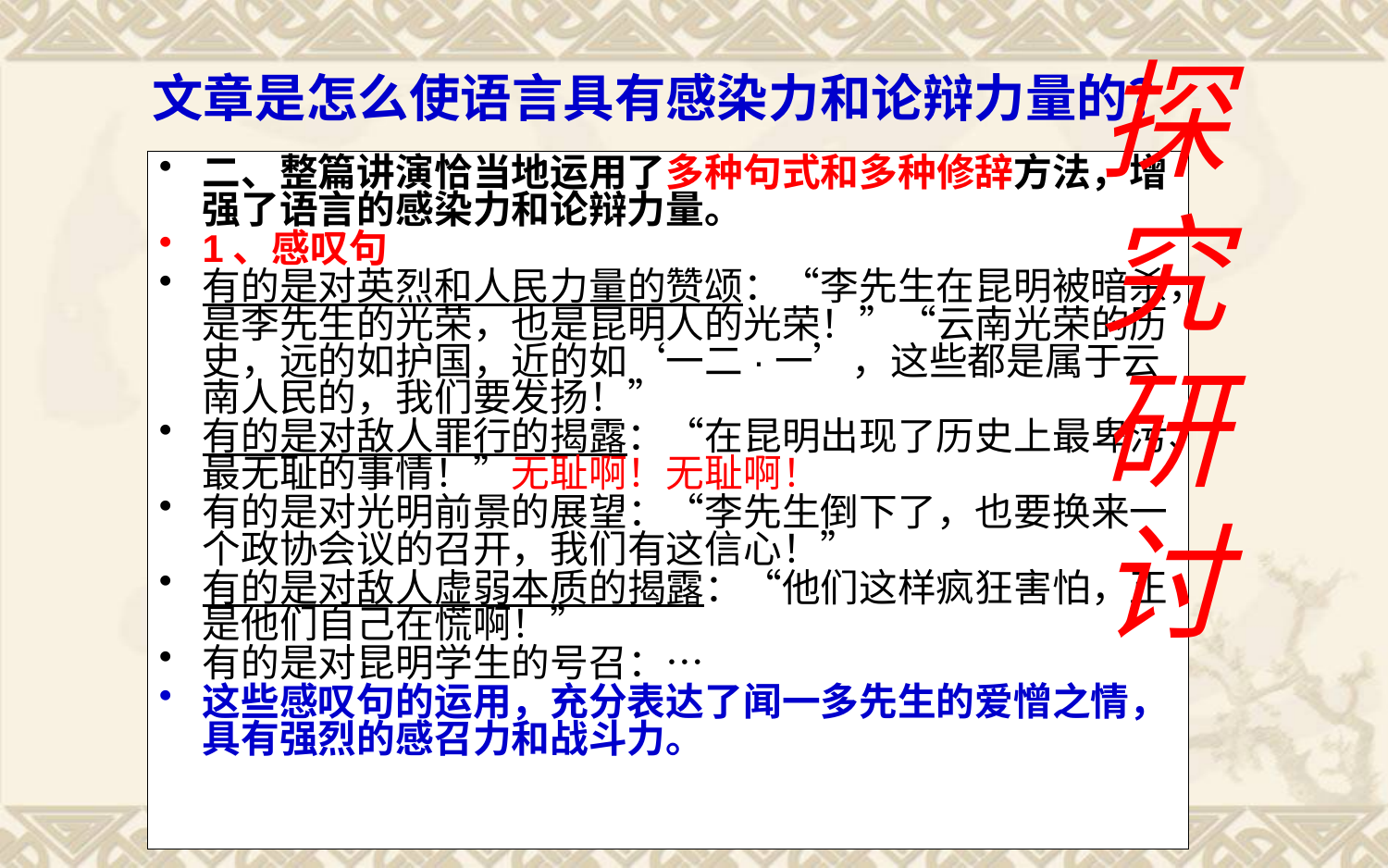

探究研讨
# 文章是怎么使语言具有感染力和论辩力量的？
二、整篇讲演恰当地运用了多种句式和多种修辞方法，增强了语言的感染力和论辩力量。
1、感叹句
有的是对英烈和人民力量的赞颂：“李先生在昆明被暗杀，是李先生的光荣，也是昆明人的光荣！”“云南光荣的历史，远的如护国，近的如‘一二·一’，这些都是属于云南人民的，我们要发扬！”
有的是对敌人罪行的揭露：“在昆明出现了历史上最卑污、最无耻的事情！”无耻啊！无耻啊！
有的是对光明前景的展望：“李先生倒下了，也要换来一个政协会议的召开，我们有这信心！”
有的是对敌人虚弱本质的揭露：“他们这样疯狂害怕，正是他们自己在慌啊！”
有的是对昆明学生的号召：…
这些感叹句的运用，充分表达了闻一多先生的爱憎之情，具有强烈的感召力和战斗力。